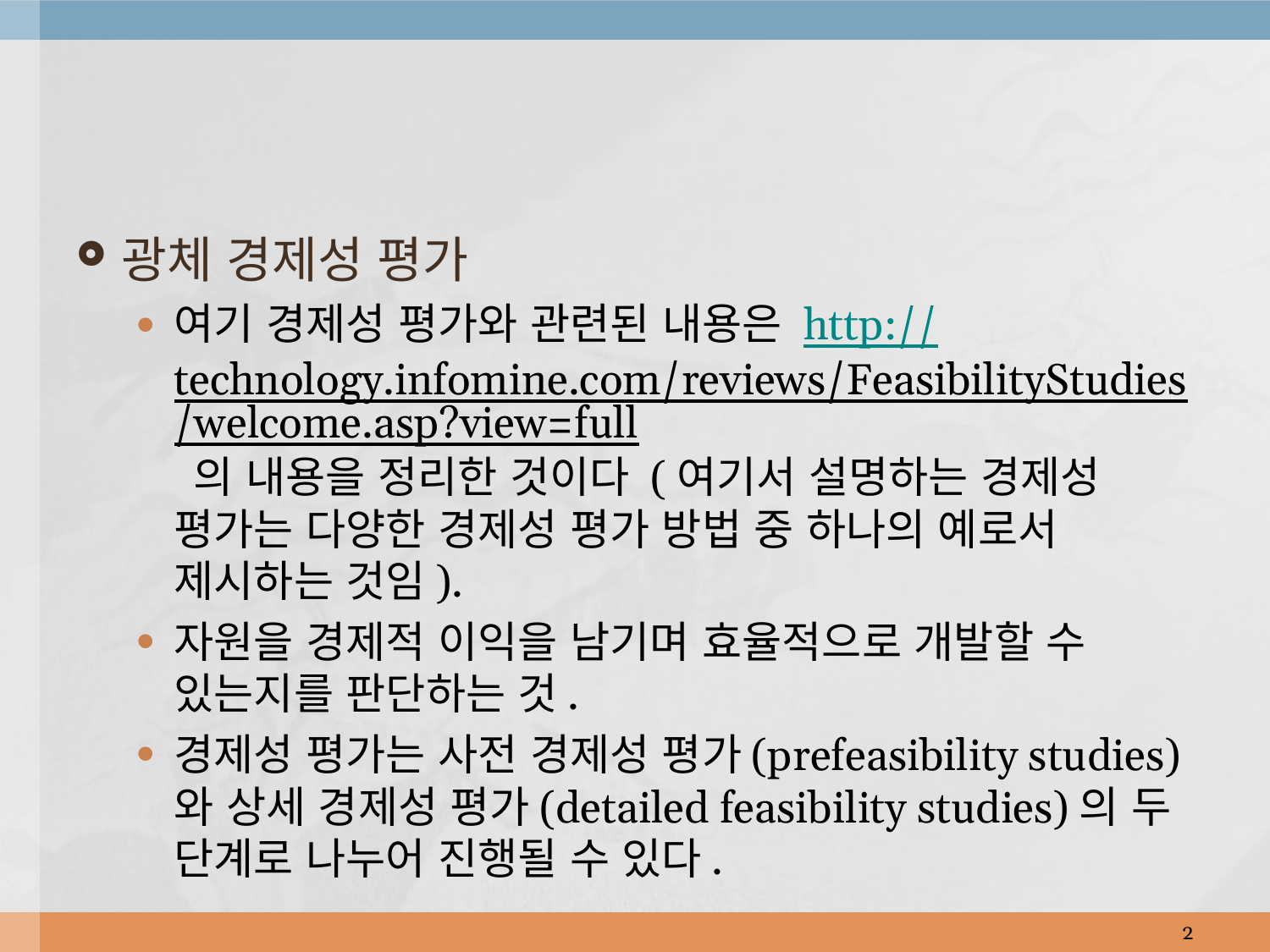

광체 경제성 평가
여기 경제성 평가와 관련된 내용은 http://technology.infomine.com/reviews/FeasibilityStudies/welcome.asp?view=full 의 내용을 정리한 것이다 (여기서 설명하는 경제성 평가는 다양한 경제성 평가 방법 중 하나의 예로서 제시하는 것임).
자원을 경제적 이익을 남기며 효율적으로 개발할 수 있는지를 판단하는 것.
경제성 평가는 사전 경제성 평가(prefeasibility studies)와 상세 경제성 평가(detailed feasibility studies)의 두 단계로 나누어 진행될 수 있다.
2